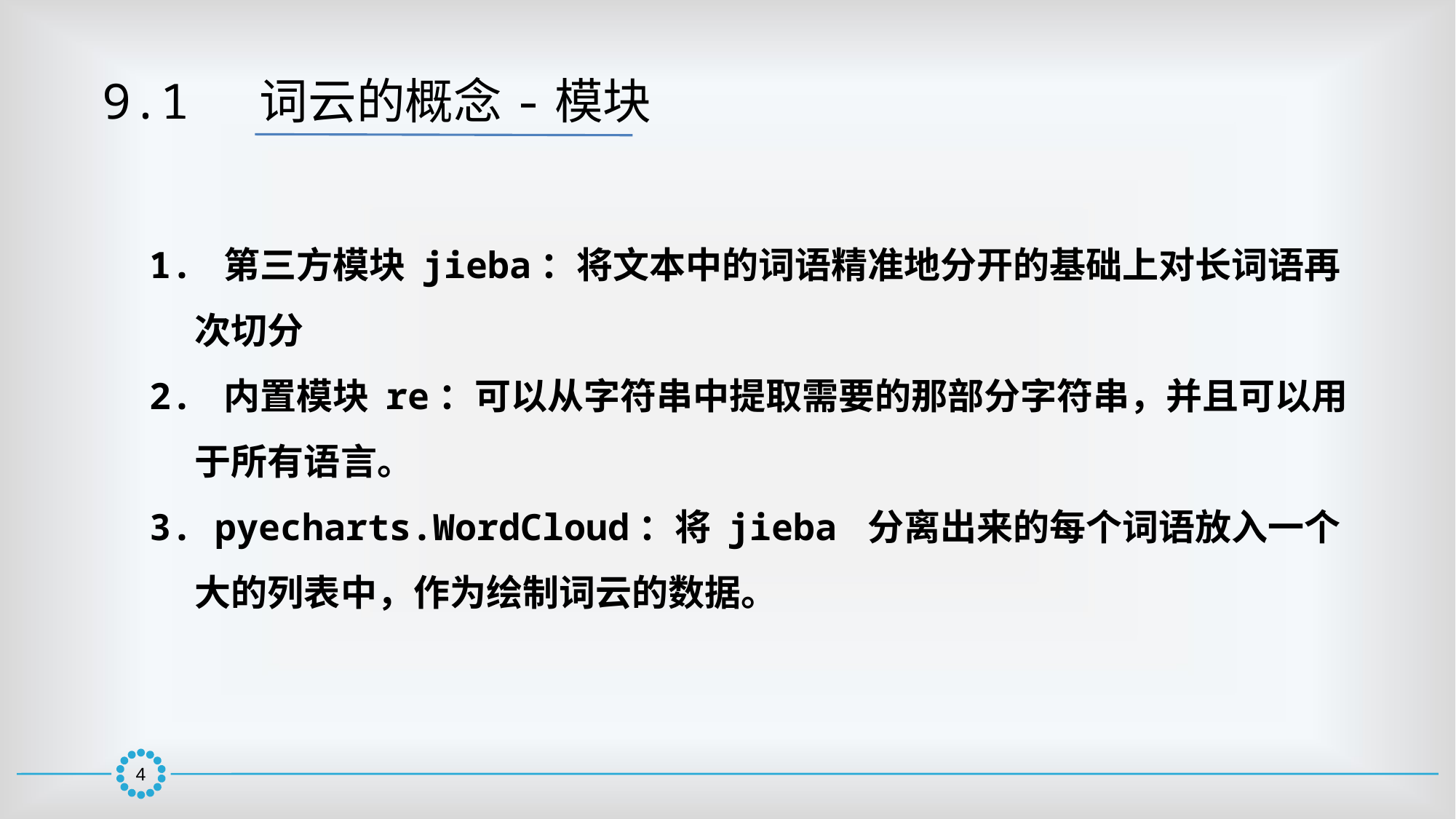

9.1  词云的概念-模块

1. 第三方模块 jieba：将文本中的词语精准地分开的基础上对长词语再次切分
2. 内置模块 re：可以从字符串中提取需要的那部分字符串，并且可以用于所有语言。
3. pyecharts.WordCloud：将 jieba 分离出来的每个词语放入一个大的列表中，作为绘制词云的数据。

4